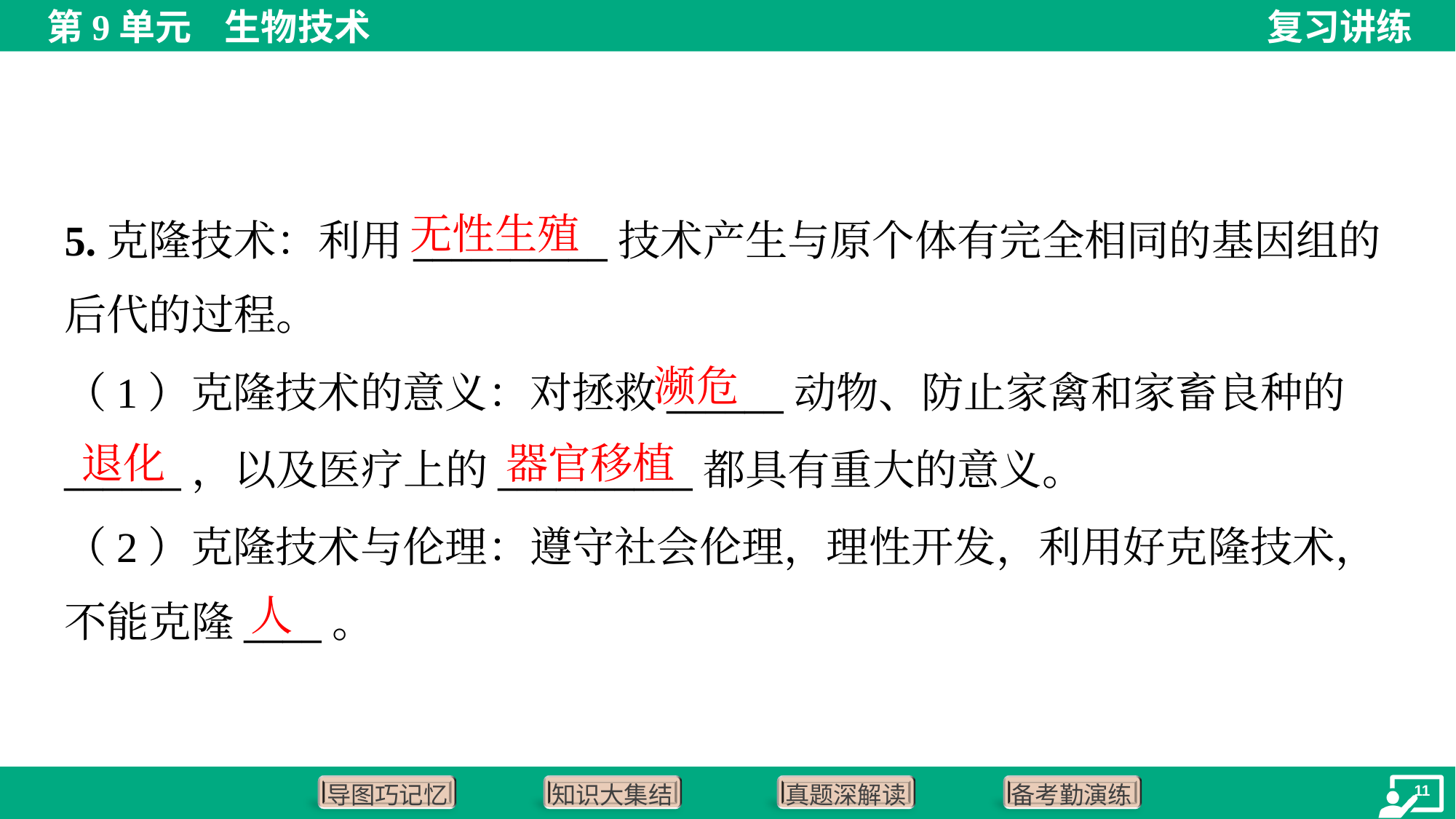

无性生殖
5.克隆技术：利用__________技术产生与原个体有完全相同的基因组的
后代的过程。
濒危
（1）克隆技术的意义：对拯救______动物、防止家禽和家畜良种的
______，以及医疗上的__________都具有重大的意义。
（2）克隆技术与伦理：遵守社会伦理，理性开发，利用好克隆技术，
不能克隆____。
退化
器官移植
人